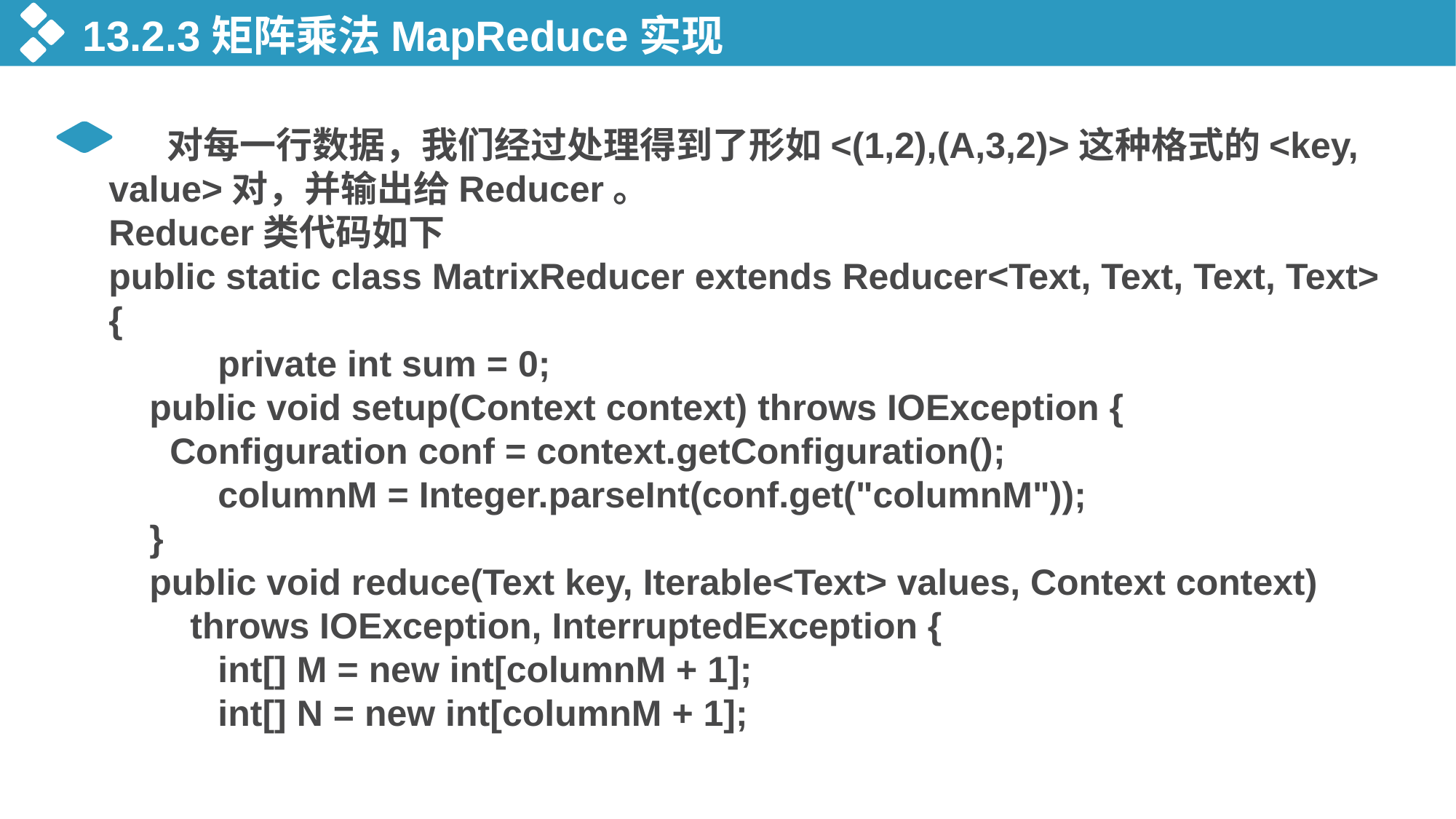

13.2.3矩阵乘法MapReduce实现

       对每一行数据，我们经过处理得到了形如<(1,2),(A,3,2)>这种格式的<key, value>对，并输出给Reducer。
Reducer类代码如下
public static class MatrixReducer extends Reducer<Text, Text, Text, Text> {
    	private int sum = 0;
    public void setup(Context context) throws IOException {
      Configuration conf = context.getConfiguration();
      	columnM = Integer.parseInt(conf.get("columnM"));
    }
    public void reduce(Text key, Iterable<Text> values, Context context)
        throws IOException, InterruptedException {
      	int[] M = new int[columnM + 1];
      	int[] N = new int[columnM + 1];